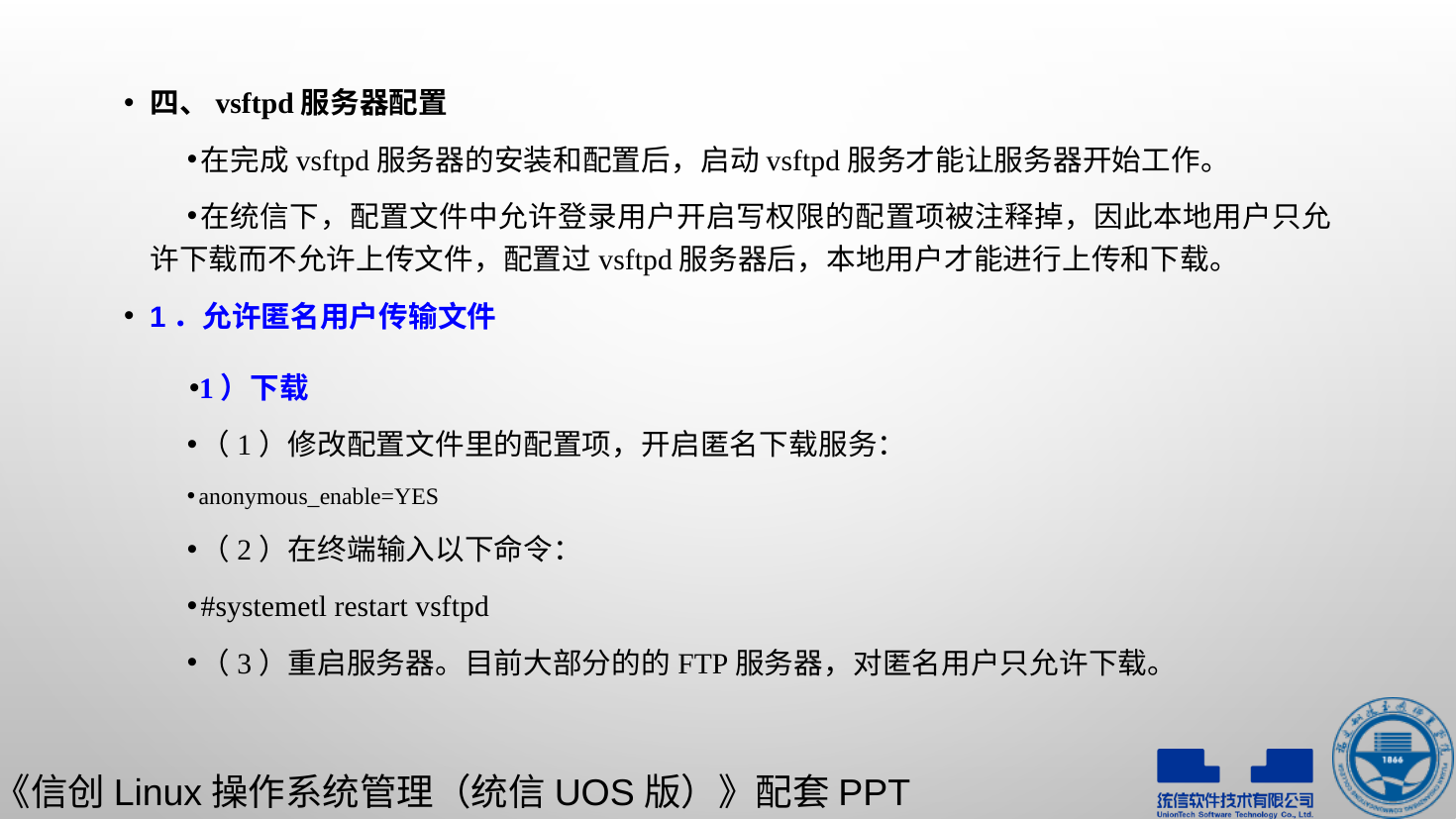

四、vsftpd服务器配置
在完成vsftpd服务器的安装和配置后，启动vsftpd服务才能让服务器开始工作。
在统信下，配置文件中允许登录用户开启写权限的配置项被注释掉，因此本地用户只允许下载而不允许上传文件，配置过vsftpd服务器后，本地用户才能进行上传和下载。
1．允许匿名用户传输文件
1）下载
（1）修改配置文件里的配置项，开启匿名下载服务：
anonymous_enable=YES
（2）在终端输入以下命令：
#systemetl restart vsftpd
（3）重启服务器。目前大部分的的FTP服务器，对匿名用户只允许下载。